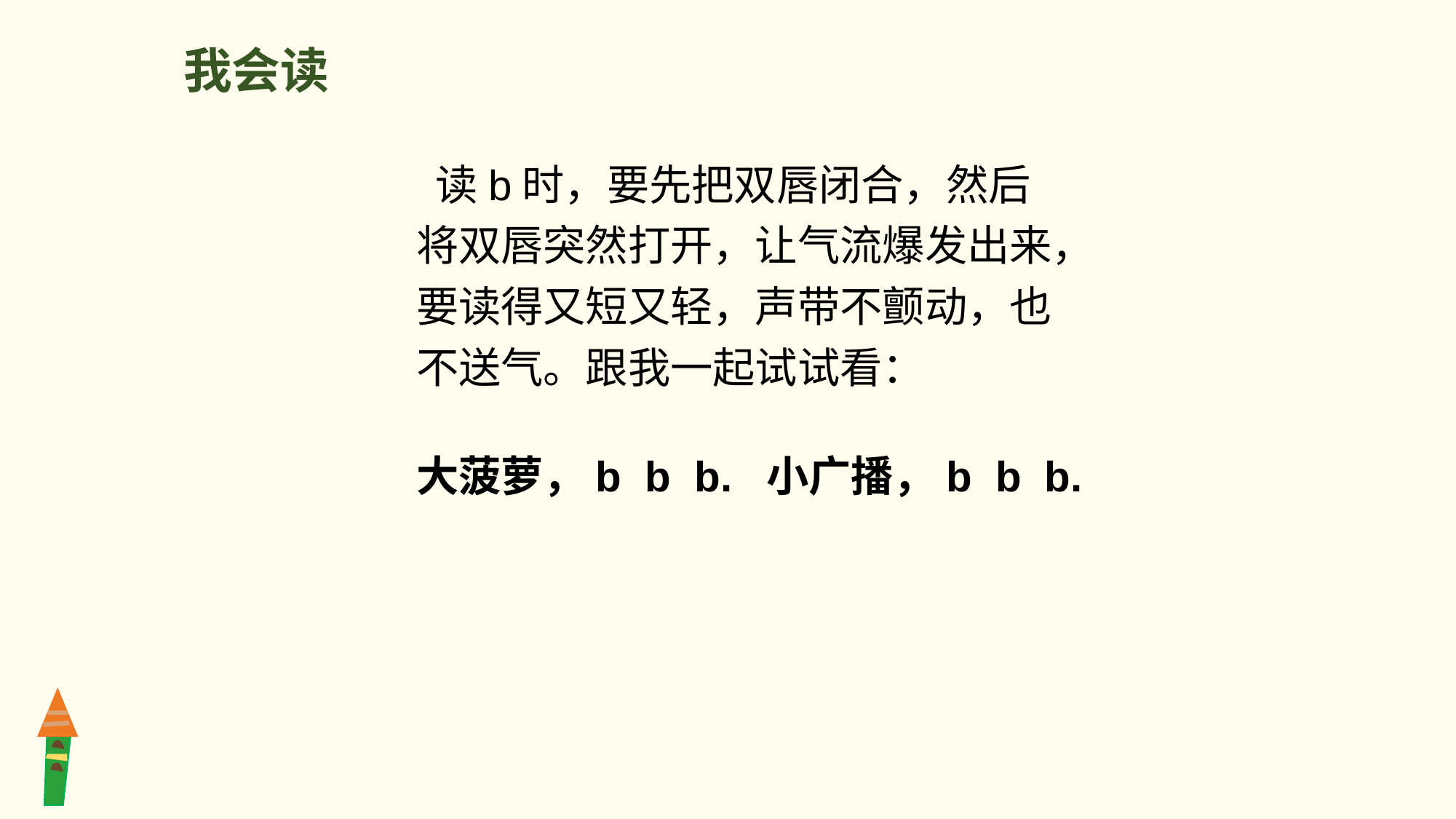

我会读
 读b时，要先把双唇闭合，然后将双唇突然打开，让气流爆发出来，要读得又短又轻，声带不颤动，也不送气。跟我一起试试看：
大菠萝，b  b  b.  小广播，b  b  b.